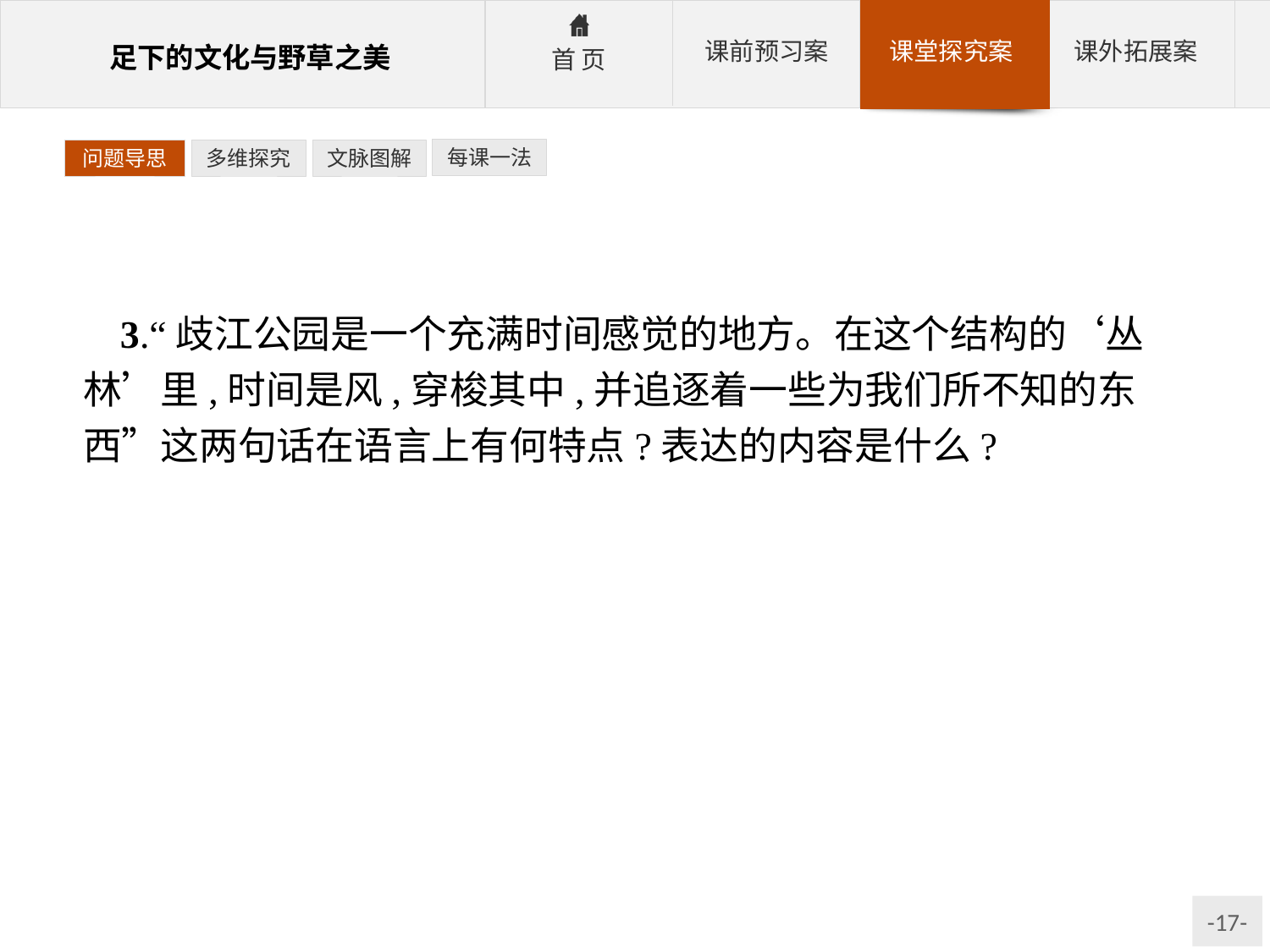

每课一法
问题导思
多维探究
文脉图解
3.“歧江公园是一个充满时间感觉的地方。在这个结构的‘丛林’里,时间是风,穿梭其中,并追逐着一些为我们所不知的东西”这两句话在语言上有何特点?表达的内容是什么?
参考答案:语言生动形象。“丛林”指整个公园。将时间比作风,风不断地穿梭在公园中亦即展现着历史。城市是在一个连续的发展过程中形成的,在时间的长河中,总会有一些不为我们所知道、所忽视、所遗忘的东西。